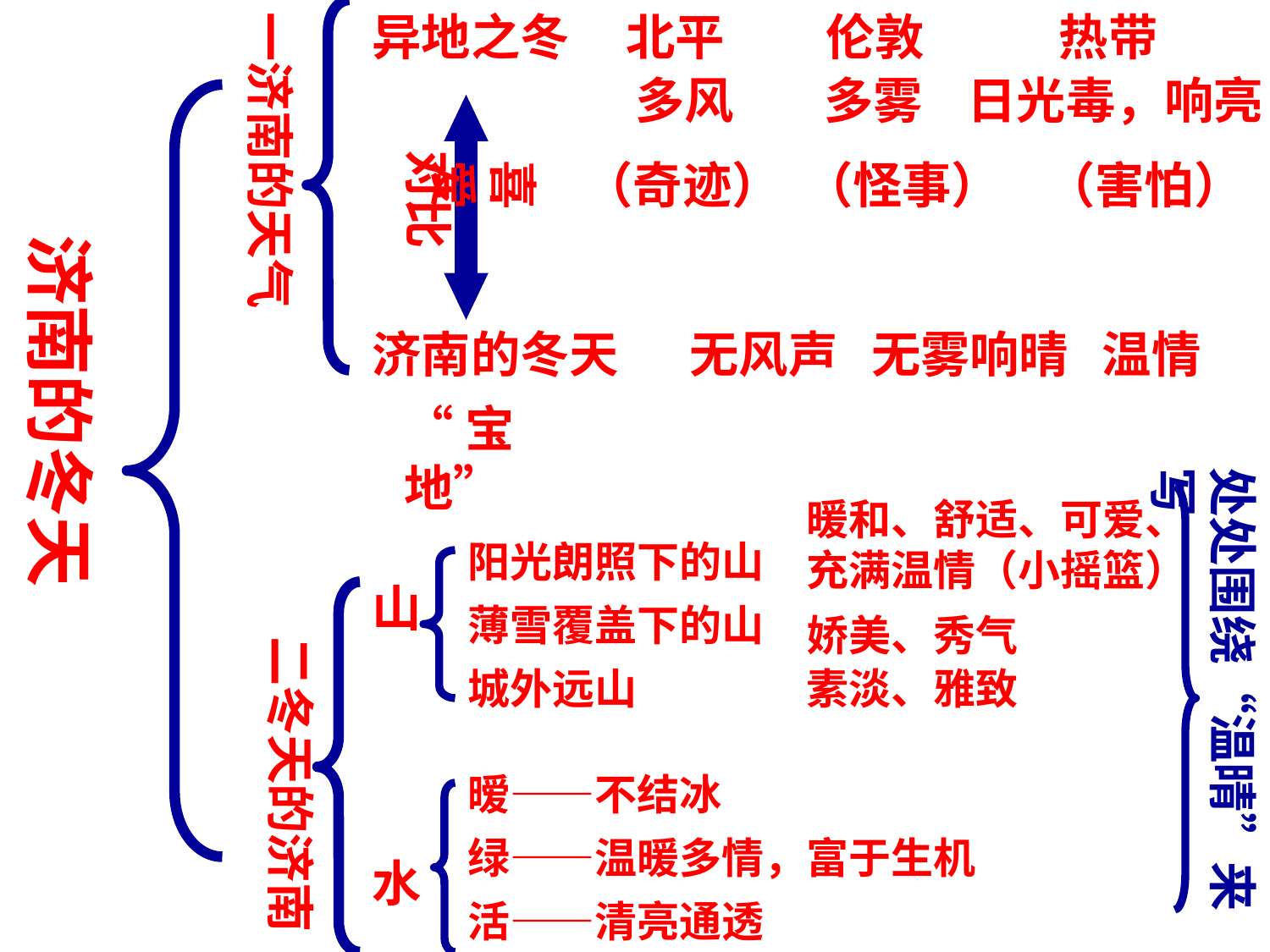

一济南的天气

异地之冬
北平         伦敦            热带
 多风        多雾    日光毒，响亮

对比
喜爱
（奇迹）  （怪事）    （害怕）
济南的冬天
济南的冬天
无风声   无雾响晴   温情
“宝地”
处处围绕“温晴”来写
暖和、舒适、可爱、充满温情（小摇篮）

阳光朗照下的山

山

薄雪覆盖下的山
娇美、秀气
二冬天的济南
城外远山
素淡、雅致
暧——不结冰

绿——温暖多情，富于生机
水
活——清亮通透